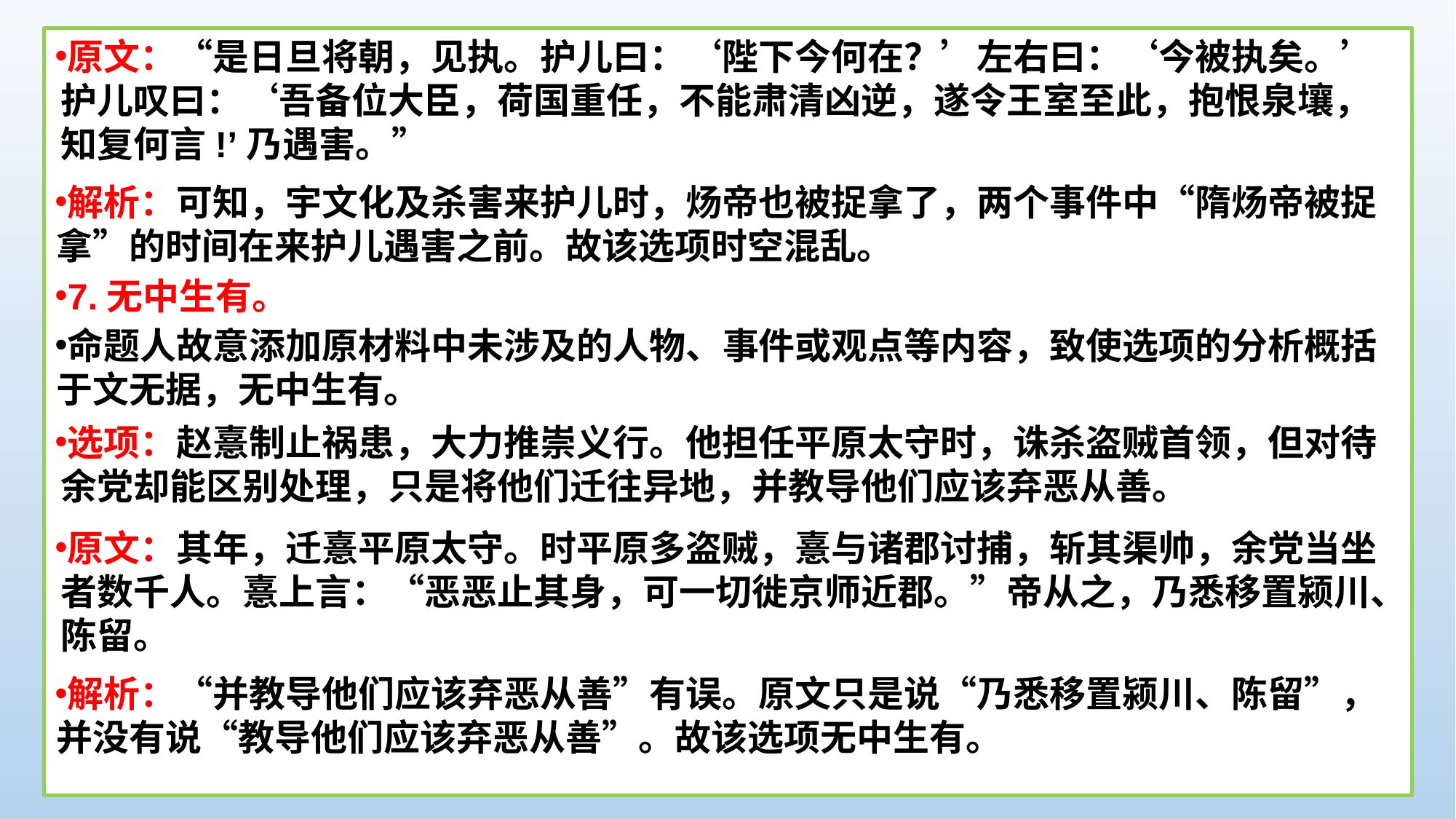

原文：“是日旦将朝，见执。护儿曰：‘陛下今何在？’左右曰：‘今被执矣。’护儿叹曰：‘吾备位大臣，荷国重任，不能肃清凶逆，遂令王室至此，抱恨泉壤，知复何言!’乃遇害。”
解析：可知，宇文化及杀害来护儿时，炀帝也被捉拿了，两个事件中“隋炀帝被捉拿”的时间在来护儿遇害之前。故该选项时空混乱。
7.无中生有。
命题人故意添加原材料中未涉及的人物、事件或观点等内容，致使选项的分析概括于文无据，无中生有。
选项：赵憙制止祸患，大力推崇义行。他担任平原太守时，诛杀盗贼首领，但对待余党却能区别处理，只是将他们迁往异地，并教导他们应该弃恶从善。
原文：其年，迁憙平原太守。时平原多盗贼，憙与诸郡讨捕，斩其渠帅，余党当坐者数千人。憙上言：“恶恶止其身，可一切徙京师近郡。”帝从之，乃悉移置颍川、陈留。
解析：“并教导他们应该弃恶从善”有误。原文只是说“乃悉移置颍川、陈留”，并没有说“教导他们应该弃恶从善”。故该选项无中生有。